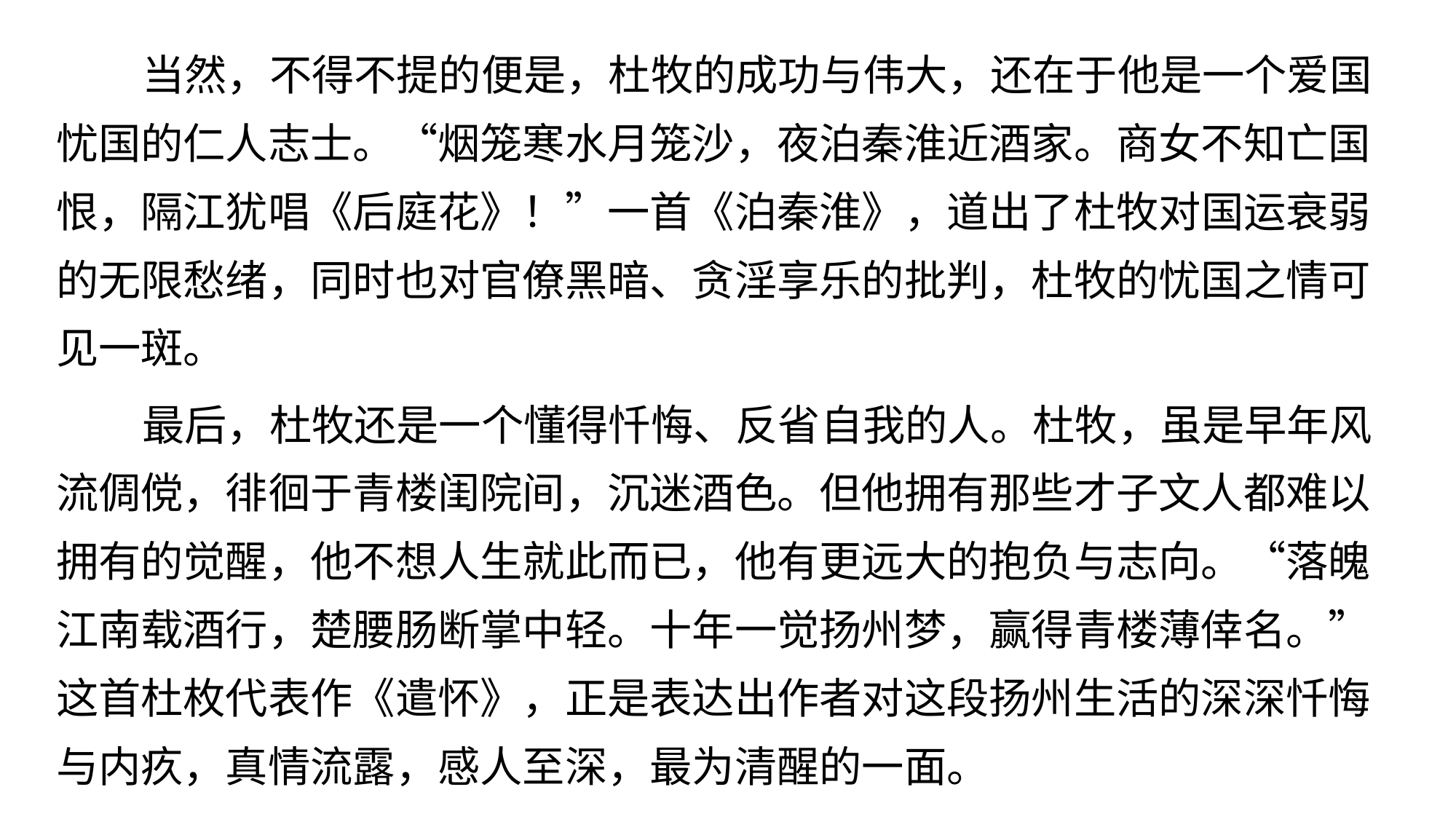

当然，不得不提的便是，杜牧的成功与伟大，还在于他是一个爱国忧国的仁人志士。“烟笼寒水月笼沙，夜泊秦淮近酒家。商女不知亡国恨，隔江犹唱《后庭花》！”一首《泊秦淮》，道出了杜牧对国运衰弱的无限愁绪，同时也对官僚黑暗、贪淫享乐的批判，杜牧的忧国之情可见一斑。
最后，杜牧还是一个懂得忏悔、反省自我的人。杜牧，虽是早年风流倜傥，徘徊于青楼闺院间，沉迷酒色。但他拥有那些才子文人都难以拥有的觉醒，他不想人生就此而已，他有更远大的抱负与志向。“落魄江南载酒行，楚腰肠断掌中轻。十年一觉扬州梦，赢得青楼薄倖名。”这首杜枚代表作《遣怀》，正是表达出作者对这段扬州生活的深深忏悔与内疚，真情流露，感人至深，最为清醒的一面。